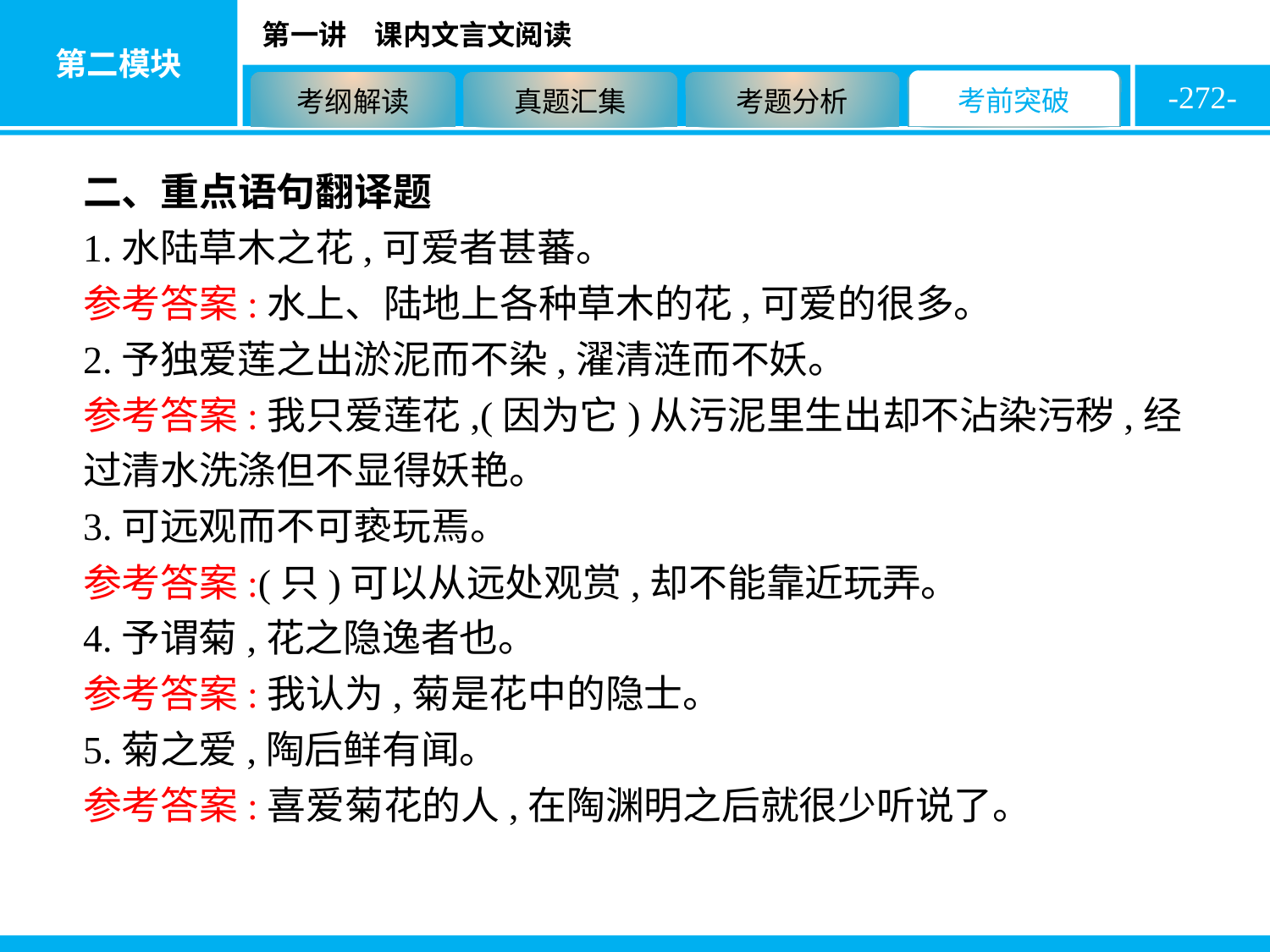

-272-
二、重点语句翻译题
1.水陆草木之花,可爱者甚蕃。
参考答案:水上、陆地上各种草木的花,可爱的很多。
2.予独爱莲之出淤泥而不染,濯清涟而不妖。
参考答案:我只爱莲花,(因为它)从污泥里生出却不沾染污秽,经过清水洗涤但不显得妖艳。
3.可远观而不可亵玩焉。
参考答案:(只)可以从远处观赏,却不能靠近玩弄。
4.予谓菊,花之隐逸者也。
参考答案:我认为,菊是花中的隐士。
5.菊之爱,陶后鲜有闻。
参考答案:喜爱菊花的人,在陶渊明之后就很少听说了。